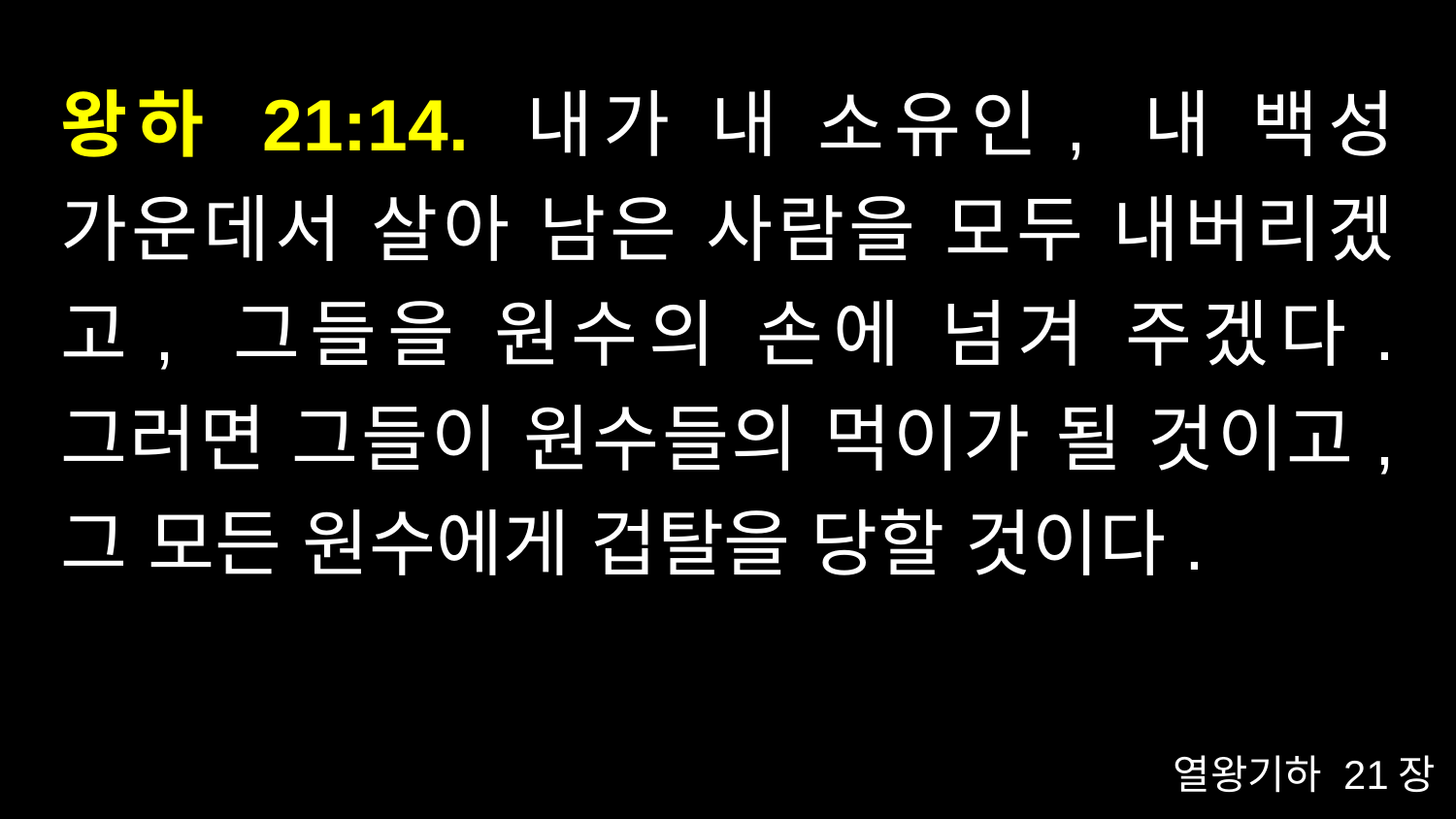

# 왕하 21:14. 내가 내 소유인, 내 백성 가운데서 살아 남은 사람을 모두 내버리겠고, 그들을 원수의 손에 넘겨 주겠다. 그러면 그들이 원수들의 먹이가 될 것이고, 그 모든 원수에게 겁탈을 당할 것이다.
열왕기하 21장